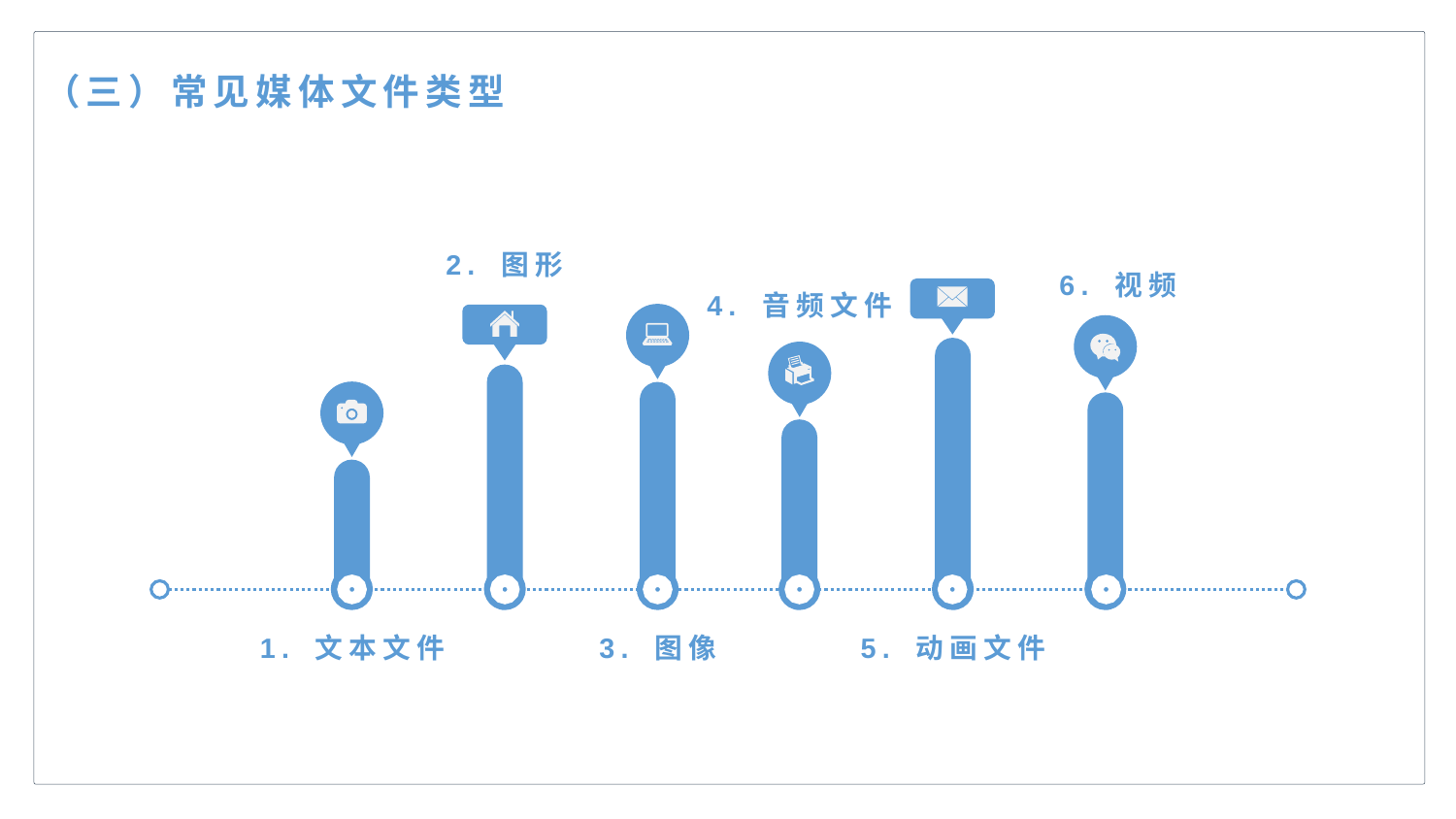

（三）常见媒体文件类型
2. 图形
6. 视频
4. 音频文件

1. 文本文件
3. 图像
5. 动画文件